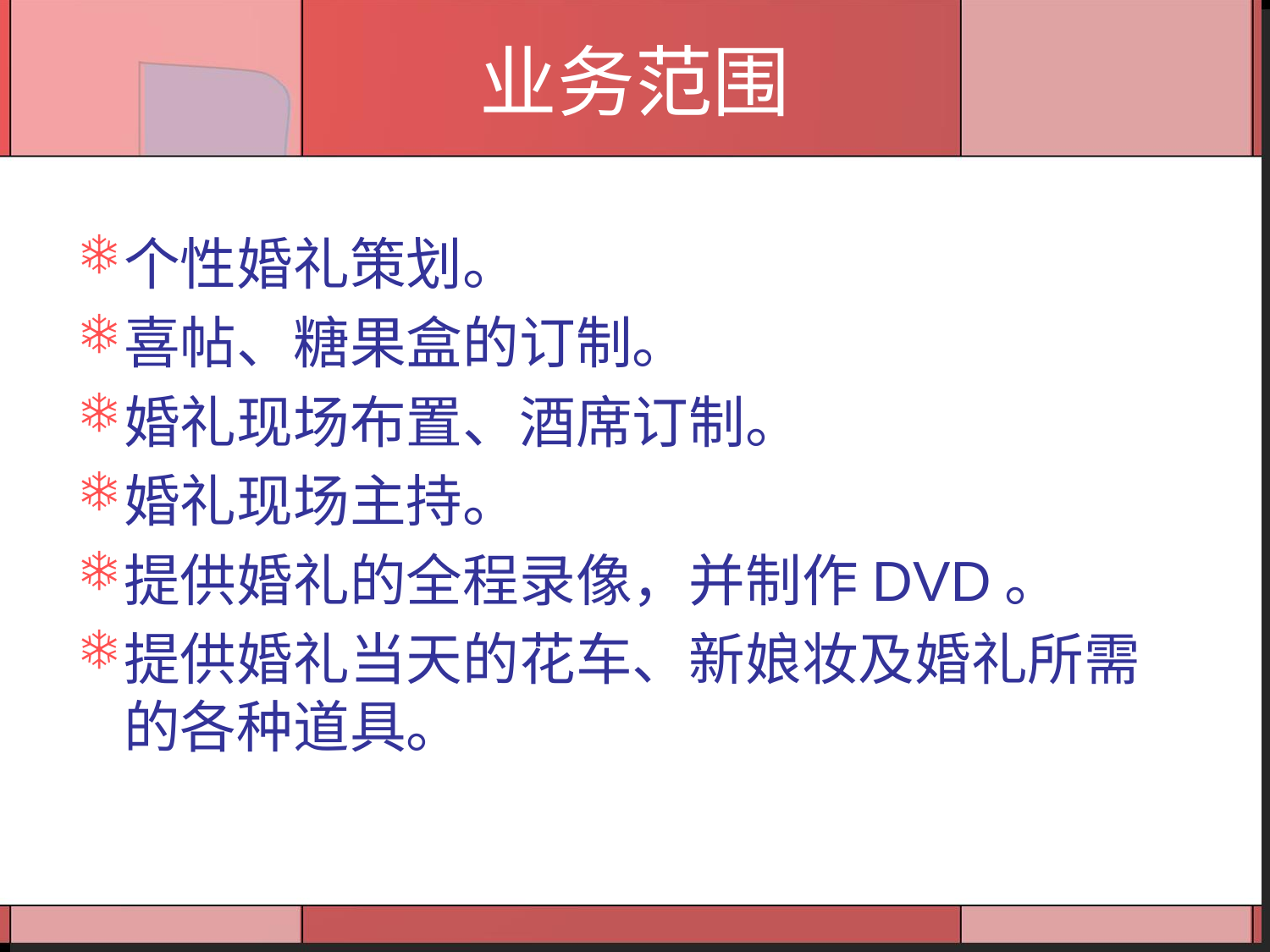

# 业务范围
个性婚礼策划。
喜帖、糖果盒的订制。
婚礼现场布置、酒席订制。
婚礼现场主持。
提供婚礼的全程录像，并制作DVD。
提供婚礼当天的花车、新娘妆及婚礼所需的各种道具。